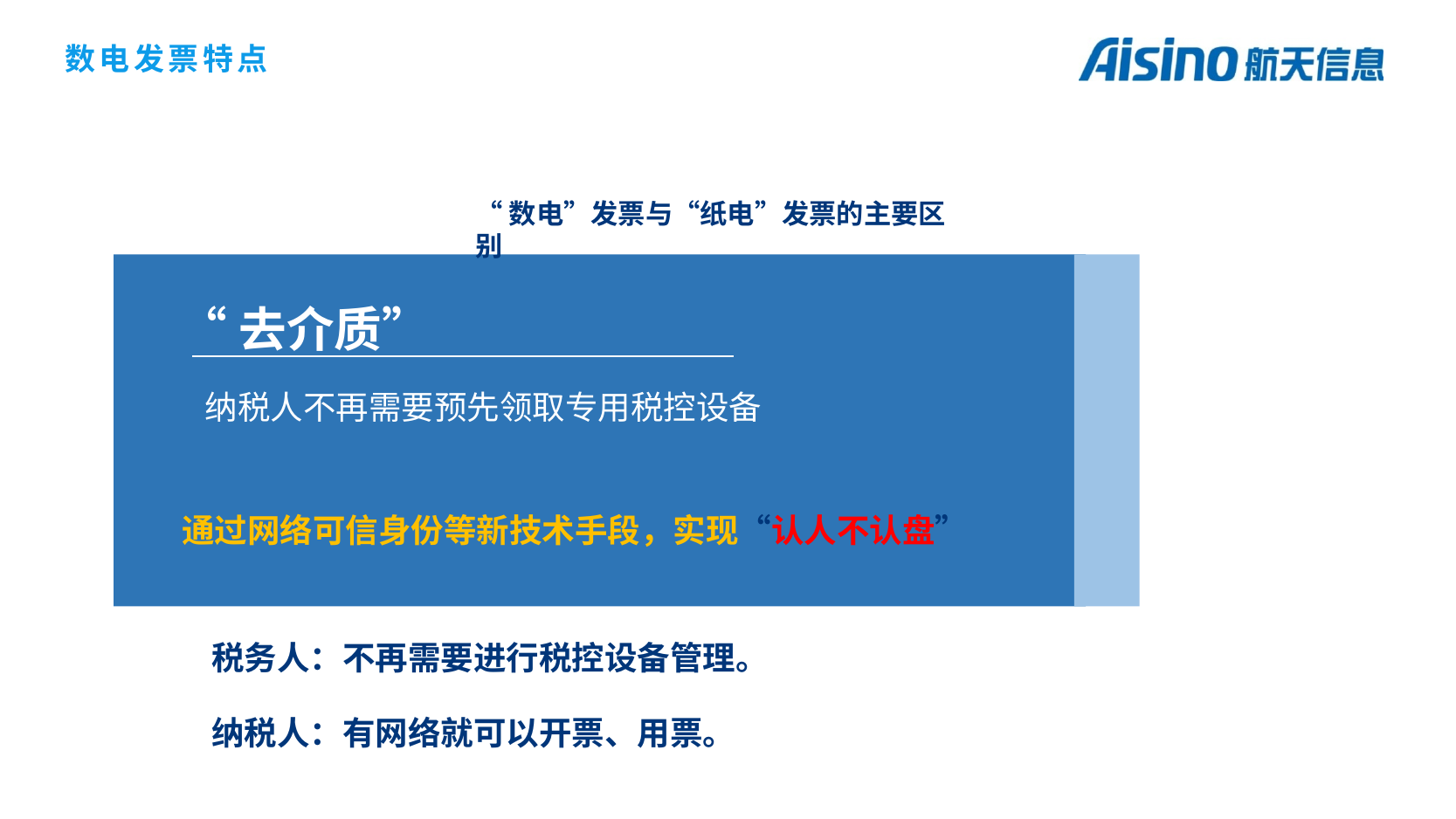

数电发票特点
“数电”发票与“纸电”发票的主要区别

“去介质”
纳税人不再需要预先领取专用税控设备
通过网络可信身份等新技术手段，实现“认人不认盘”
税务人：不再需要进行税控设备管理。
纳税人：有网络就可以开票、用票。